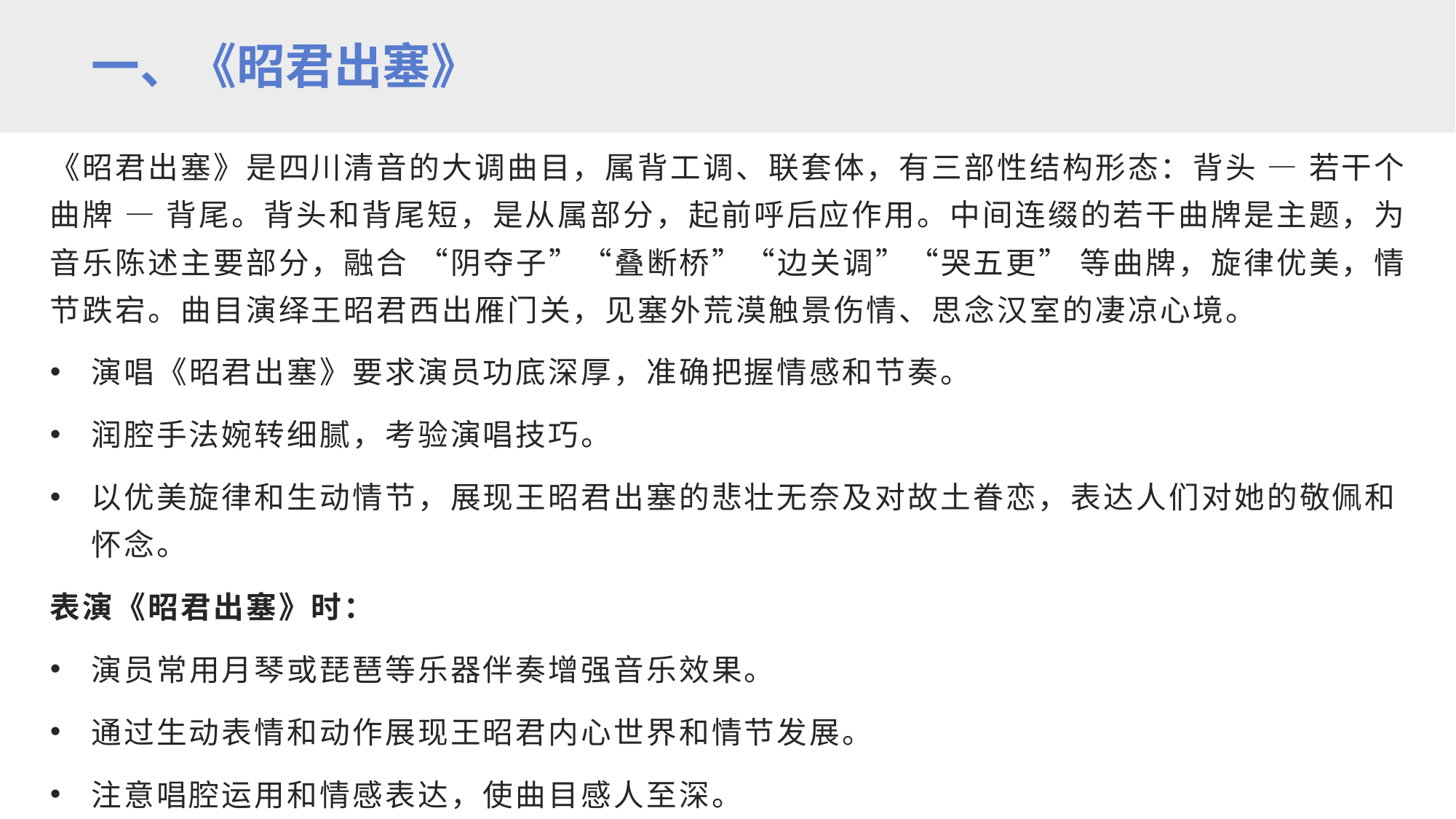

一、《昭君出塞》
《昭君出塞》是四川清音的大调曲目，属背工调、联套体，有三部性结构形态：背头 — 若干个曲牌 — 背尾。背头和背尾短，是从属部分，起前呼后应作用。中间连缀的若干曲牌是主题，为音乐陈述主要部分，融合 “阴夺子”“叠断桥”“边关调”“哭五更” 等曲牌，旋律优美，情节跌宕。曲目演绎王昭君西出雁门关，见塞外荒漠触景伤情、思念汉室的凄凉心境。
演唱《昭君出塞》要求演员功底深厚，准确把握情感和节奏。
润腔手法婉转细腻，考验演唱技巧。
以优美旋律和生动情节，展现王昭君出塞的悲壮无奈及对故土眷恋，表达人们对她的敬佩和怀念。
表演《昭君出塞》时：
演员常用月琴或琵琶等乐器伴奏增强音乐效果。
通过生动表情和动作展现王昭君内心世界和情节发展。
注意唱腔运用和情感表达，使曲目感人至深。